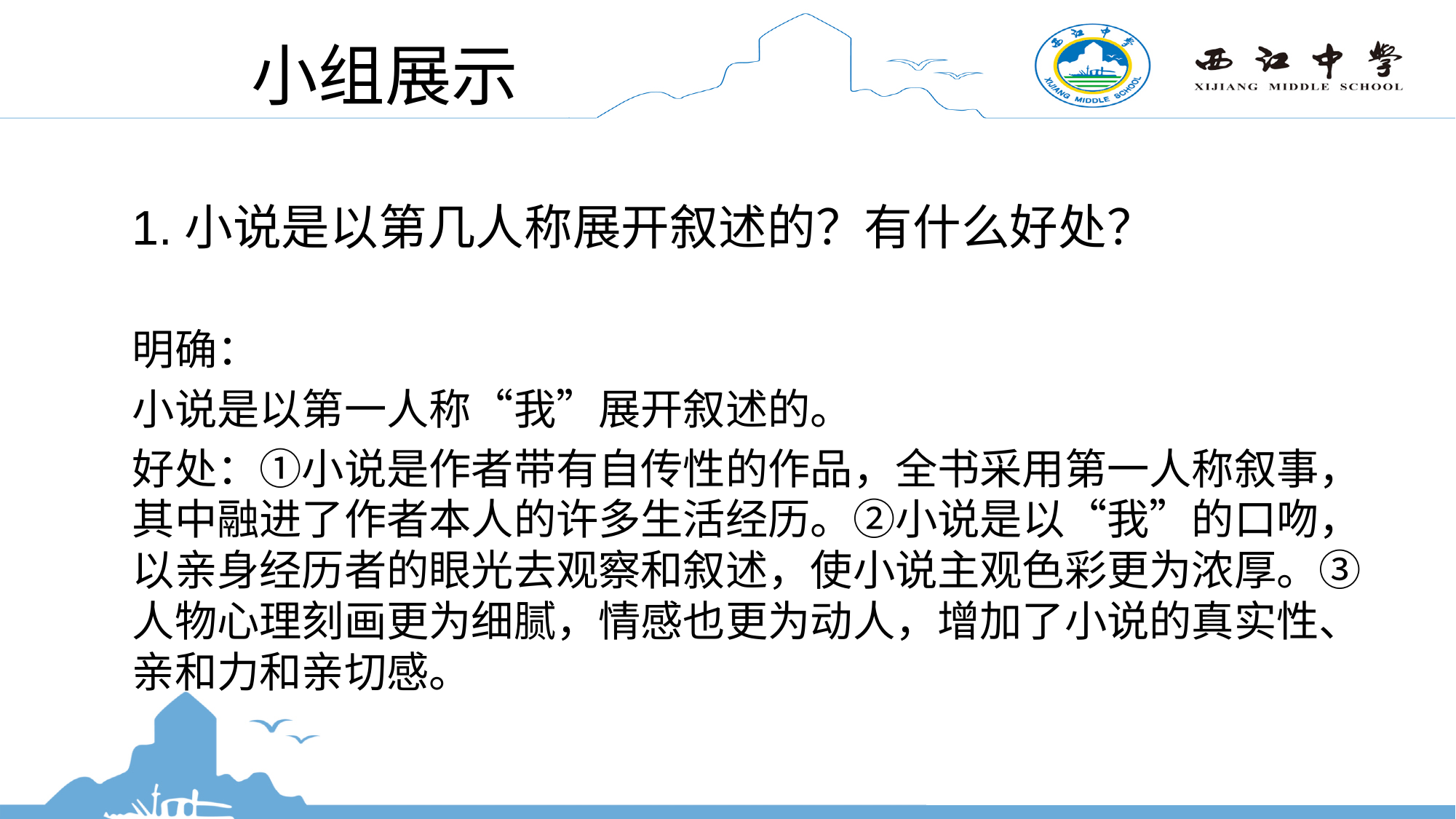

# 小组展示
1.小说是以第几人称展开叙述的？有什么好处？

明确：
小说是以第一人称“我”展开叙述的。
好处：①小说是作者带有自传性的作品，全书采用第一人称叙事，其中融进了作者本人的许多生活经历。②小说是以“我”的口吻，以亲身经历者的眼光去观察和叙述，使小说主观色彩更为浓厚。③人物心理刻画更为细腻，情感也更为动人，增加了小说的真实性、亲和力和亲切感。